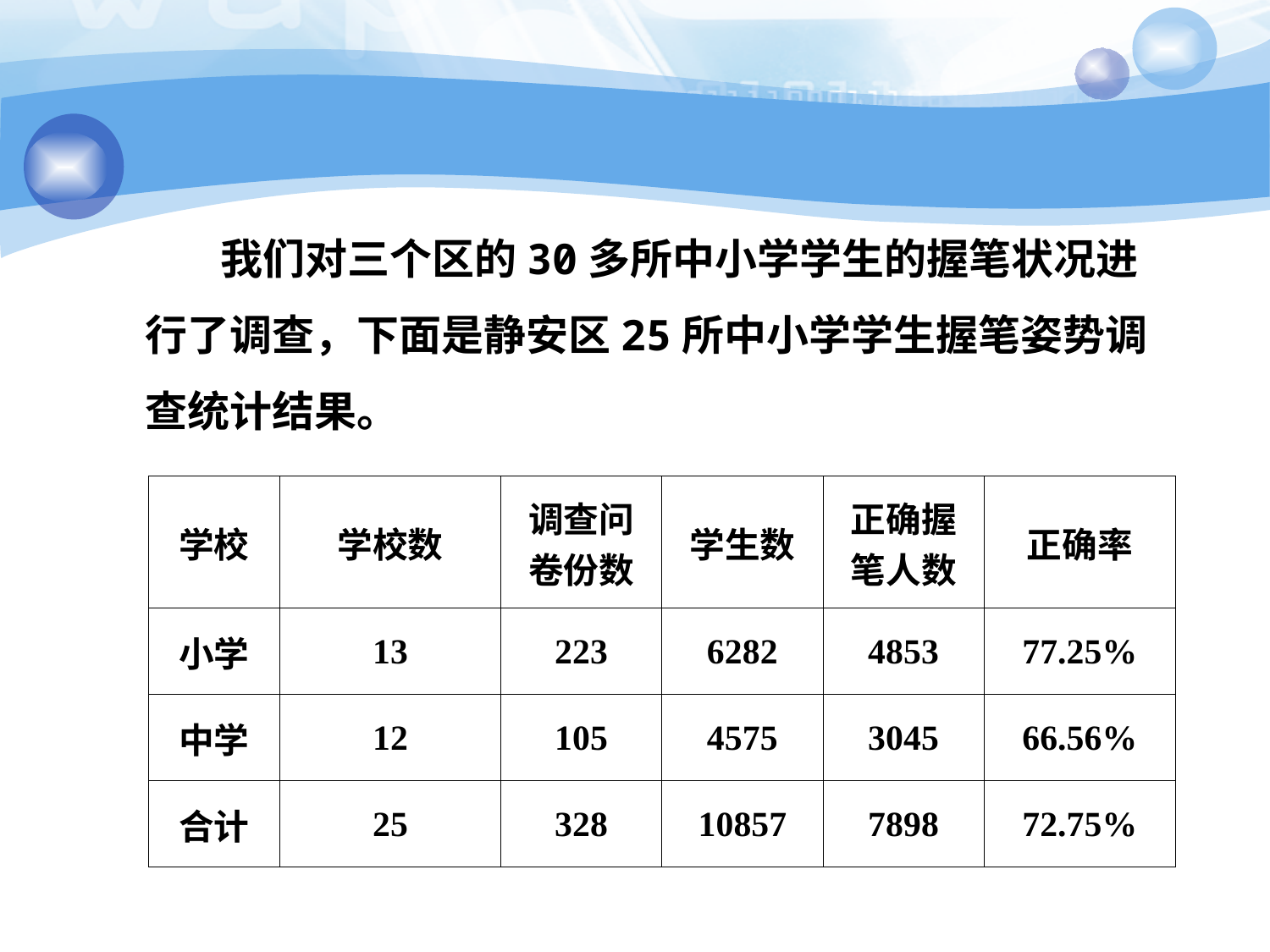

我们对三个区的30多所中小学学生的握笔状况进行了调查，下面是静安区25所中小学学生握笔姿势调查统计结果。
| 学校 | 学校数 | 调查问 卷份数 | 学生数 | 正确握 笔人数 | 正确率 |
| --- | --- | --- | --- | --- | --- |
| 小学 | 13 | 223 | 6282 | 4853 | 77.25% |
| 中学 | 12 | 105 | 4575 | 3045 | 66.56% |
| 合计 | 25 | 328 | 10857 | 7898 | 72.75% |